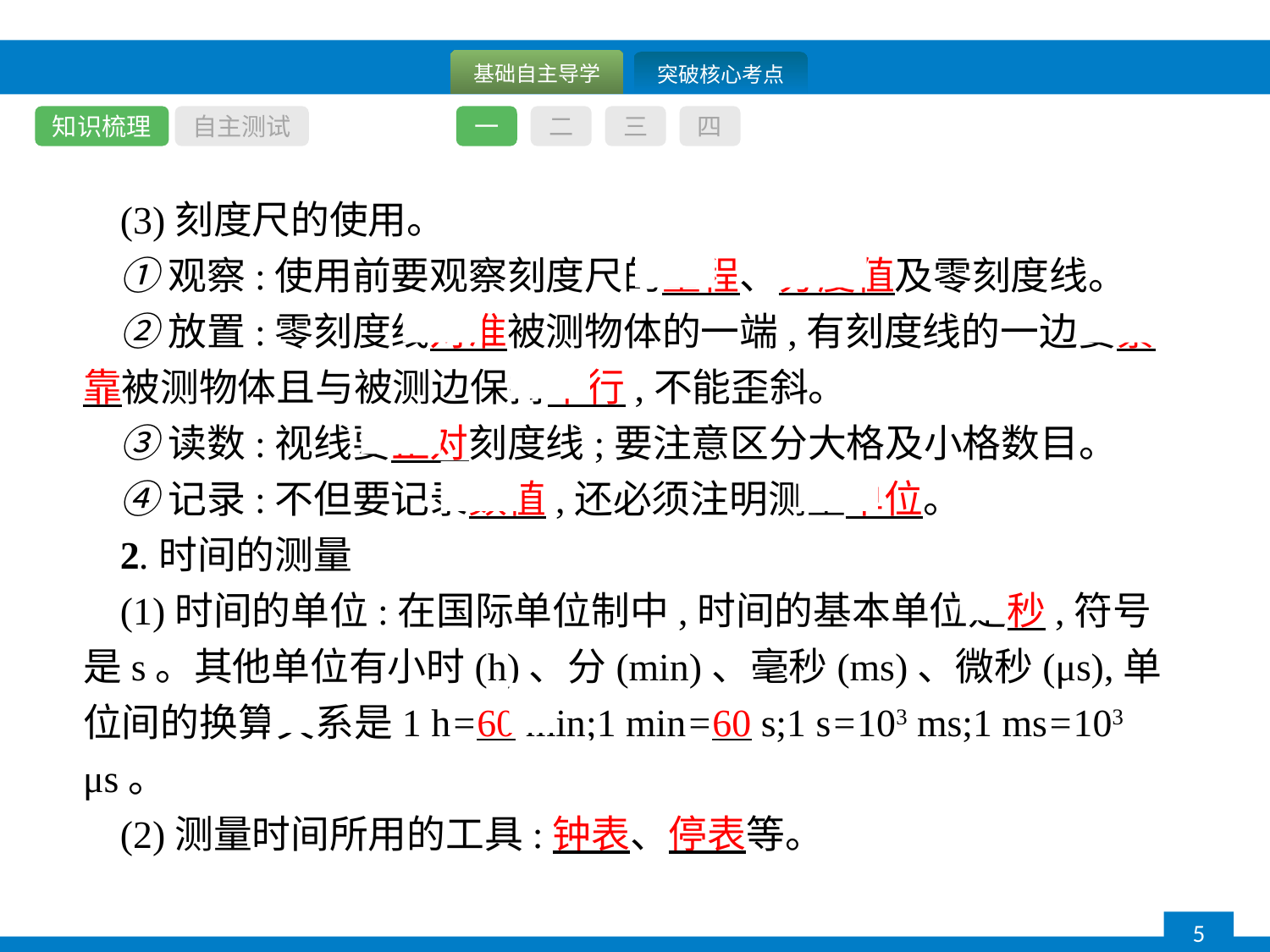

知识梳理
自主测试
一
二
三
四
(3)刻度尺的使用。
①观察:使用前要观察刻度尺的量程、分度值及零刻度线。
②放置:零刻度线对准被测物体的一端,有刻度线的一边要紧靠被测物体且与被测边保持平行,不能歪斜。
③读数:视线要正对刻度线;要注意区分大格及小格数目。
④记录:不但要记录数值,还必须注明测量单位。
2.时间的测量
(1)时间的单位:在国际单位制中,时间的基本单位是秒,符号是s。其他单位有小时(h)、分(min)、毫秒(ms)、微秒(μs),单位间的换算关系是1 h=60 min;1 min=60 s;1 s=103 ms;1 ms=103 μs。
(2)测量时间所用的工具:钟表、停表等。